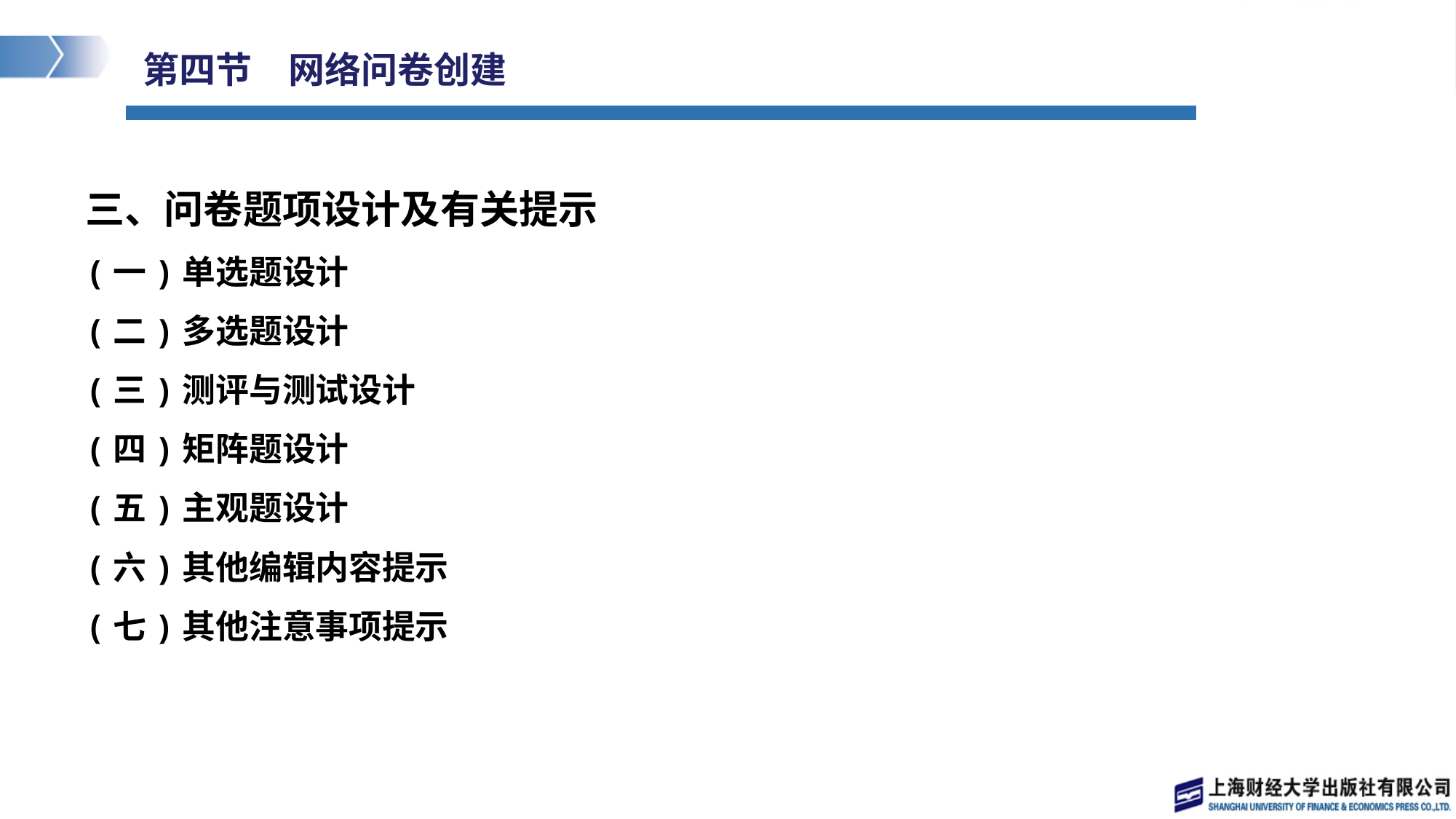

# 第四节　网络问卷创建
三、问卷题项设计及有关提示
(一)单选题设计
(二)多选题设计
(三)测评与测试设计
(四)矩阵题设计
(五)主观题设计
(六)其他编辑内容提示
(七)其他注意事项提示